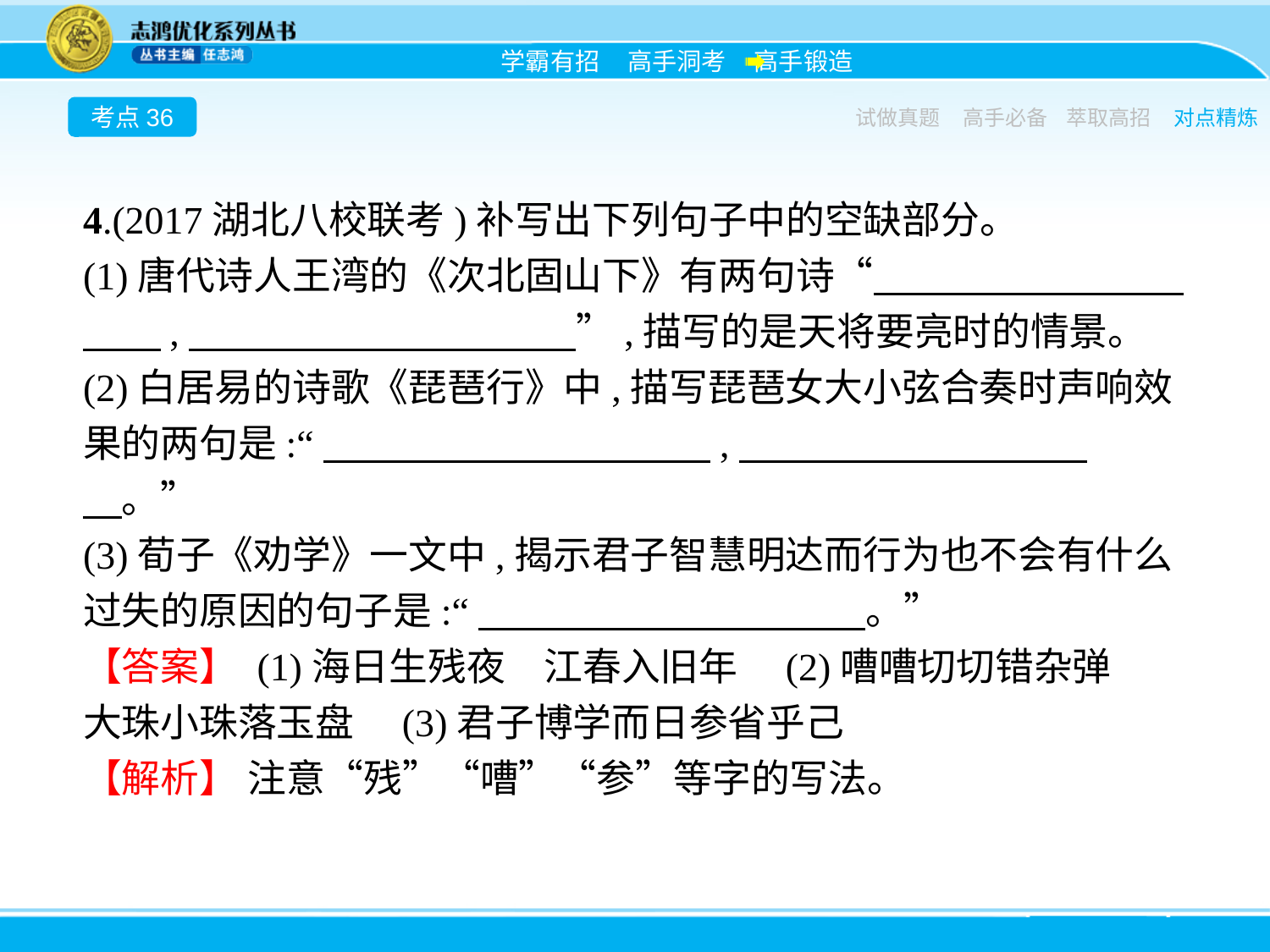

考点36
试做真题
高手必备
萃取高招
对点精炼
4.(2017湖北八校联考)补写出下列句子中的空缺部分。
(1)唐代诗人王湾的《次北固山下》有两句诗“　　　　　　　　　　,　　　　　　　　　　”,描写的是天将要亮时的情景。
(2)白居易的诗歌《琵琶行》中,描写琵琶女大小弦合奏时声响效果的两句是:“　　　　　　　　　　,　　　　　　　　　　。”
(3)荀子《劝学》一文中,揭示君子智慧明达而行为也不会有什么过失的原因的句子是:“　　　　　　　　　　。”
【答案】 (1)海日生残夜　江春入旧年　(2)嘈嘈切切错杂弹　大珠小珠落玉盘　(3)君子博学而日参省乎己
【解析】 注意“残”“嘈”“参”等字的写法。